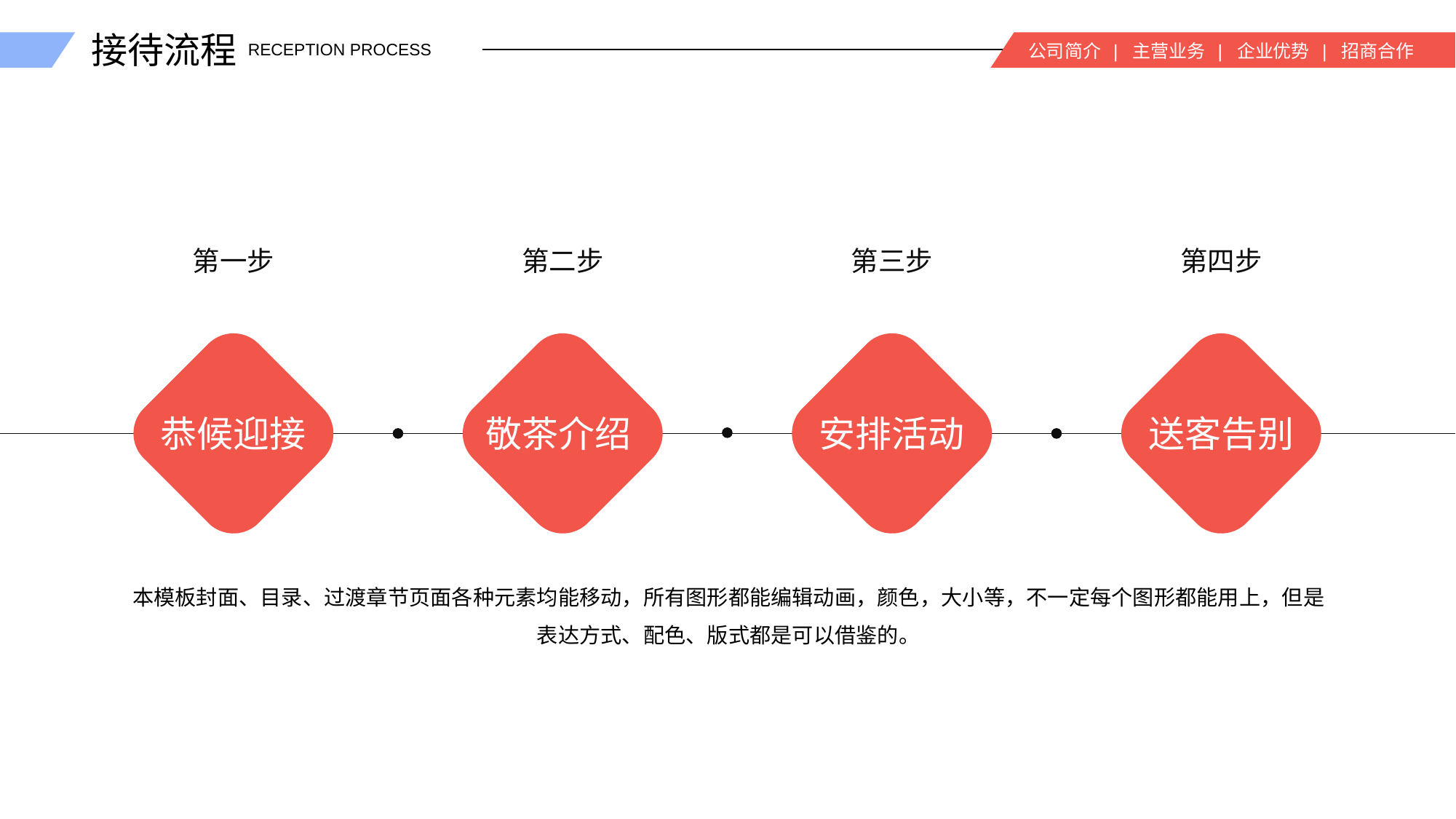

接待流程

公司简介  |  主营业务  |  企业优势  |  招商合作
RECEPTION PROCESS
第一步
第二步
第三步
第四步

恭候迎接
敬茶介绍
安排活动
送客告别

本模板封面、目录、过渡章节页面各种元素均能移动，所有图形都能编辑动画，颜色，大小等，不一定每个图形都能用上，但是表达方式、配色、版式都是可以借鉴的。